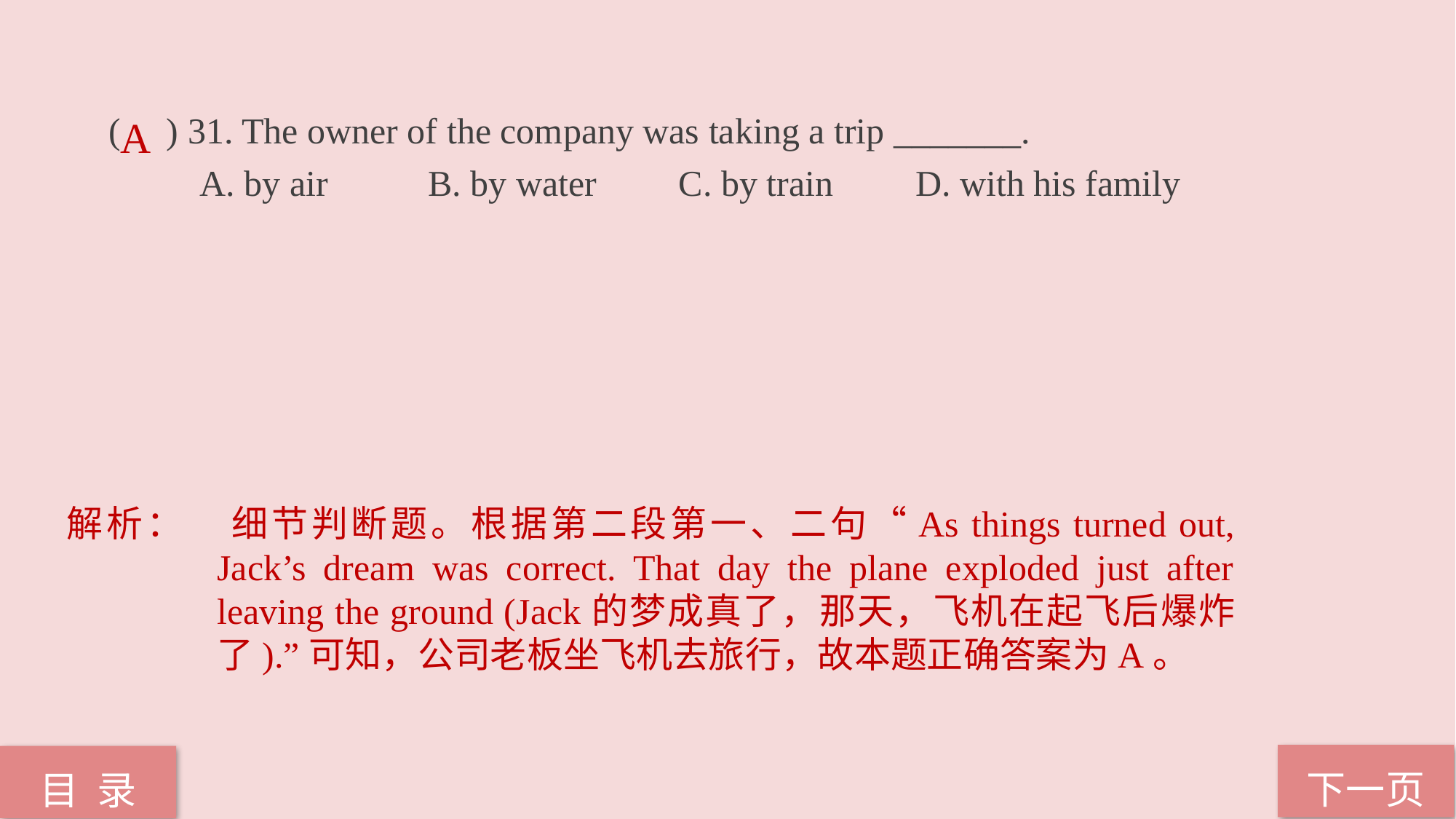

(     ) 31. The owner of the company was taking a trip _______.
          A. by air           B. by water         C. by train         D. with his family
A
解析：	细节判断题。根据第二段第一、二句“As things turned out, Jack’s dream was correct. That day the plane exploded just after leaving the ground (Jack的梦成真了，那天，飞机在起飞后爆炸了).”可知，公司老板坐飞机去旅行，故本题正确答案为A。